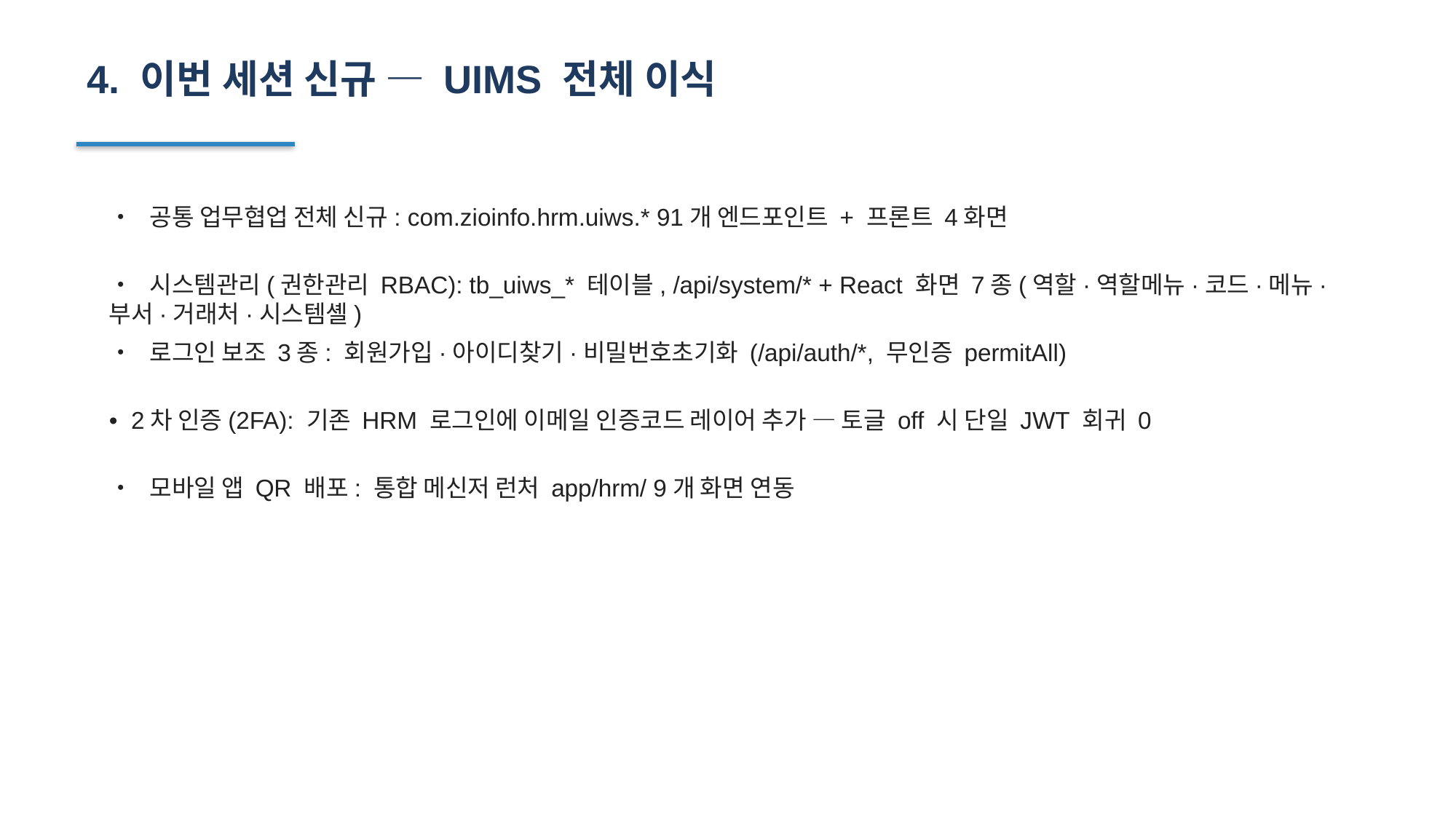

4. 이번 세션 신규 — UIMS 전체 이식

•  공통 업무협업 전체 신규: com.zioinfo.hrm.uiws.* 91개 엔드포인트 + 프론트 4화면
•  시스템관리(권한관리 RBAC): tb_uiws_* 테이블, /api/system/* + React 화면 7종(역할·역할메뉴·코드·메뉴·부서·거래처·시스템셸)
•  로그인 보조 3종: 회원가입·아이디찾기·비밀번호초기화 (/api/auth/*, 무인증 permitAll)
•  2차 인증(2FA): 기존 HRM 로그인에 이메일 인증코드 레이어 추가 — 토글 off 시 단일 JWT 회귀 0
•  모바일 앱 QR 배포: 통합 메신저 런처 app/hrm/ 9개 화면 연동